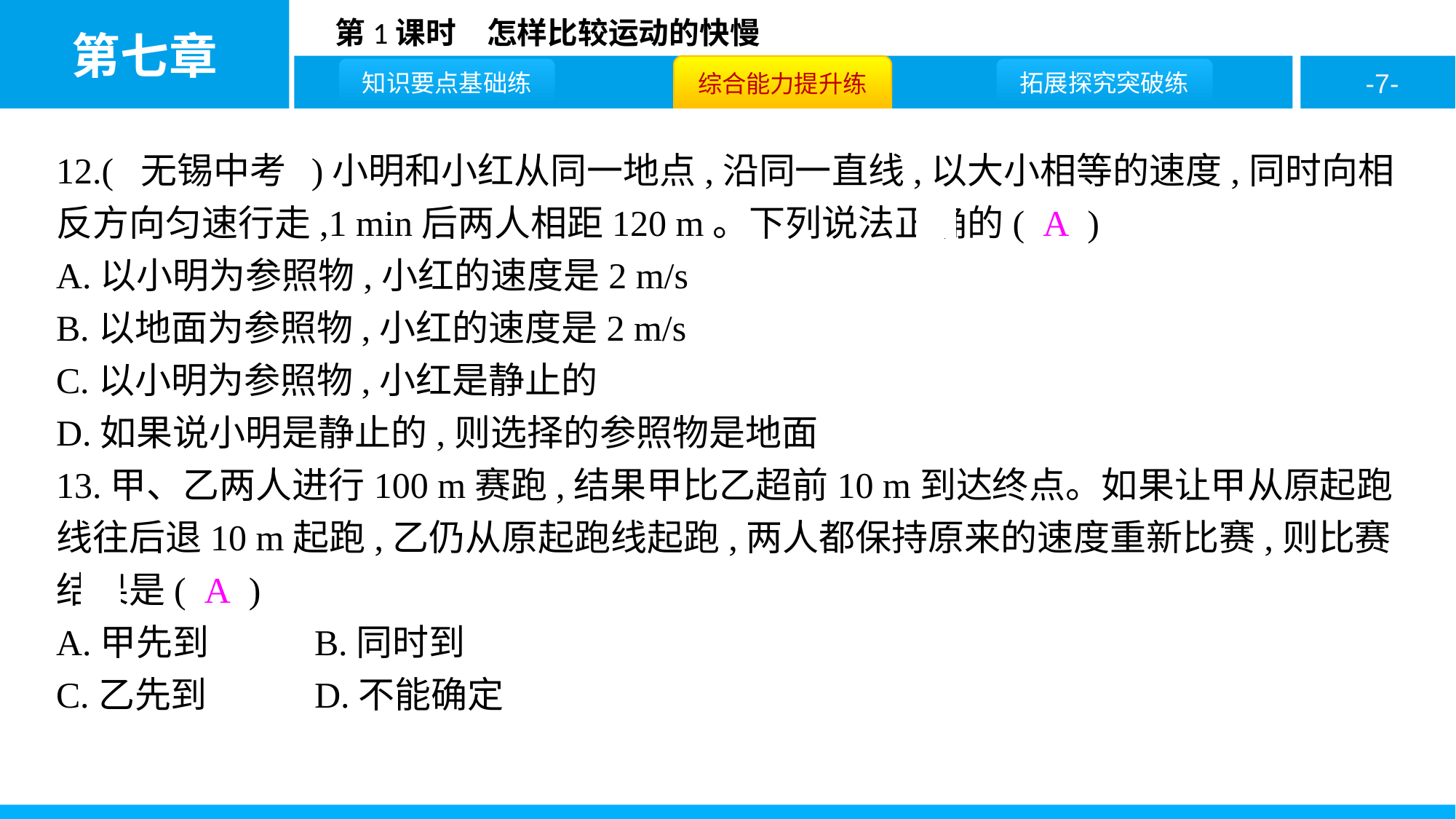

12.(  无锡中考  )小明和小红从同一地点,沿同一直线,以大小相等的速度,同时向相反方向匀速行走,1 min后两人相距120 m。下列说法正确的(  A  )
A.以小明为参照物,小红的速度是2 m/s
B.以地面为参照物,小红的速度是2 m/s
C.以小明为参照物,小红是静止的
D.如果说小明是静止的,则选择的参照物是地面
13.甲、乙两人进行100 m赛跑,结果甲比乙超前10 m到达终点。如果让甲从原起跑线往后退10 m起跑,乙仍从原起跑线起跑,两人都保持原来的速度重新比赛,则比赛结果是(  A  )
A.甲先到	B.同时到
C.乙先到	D.不能确定